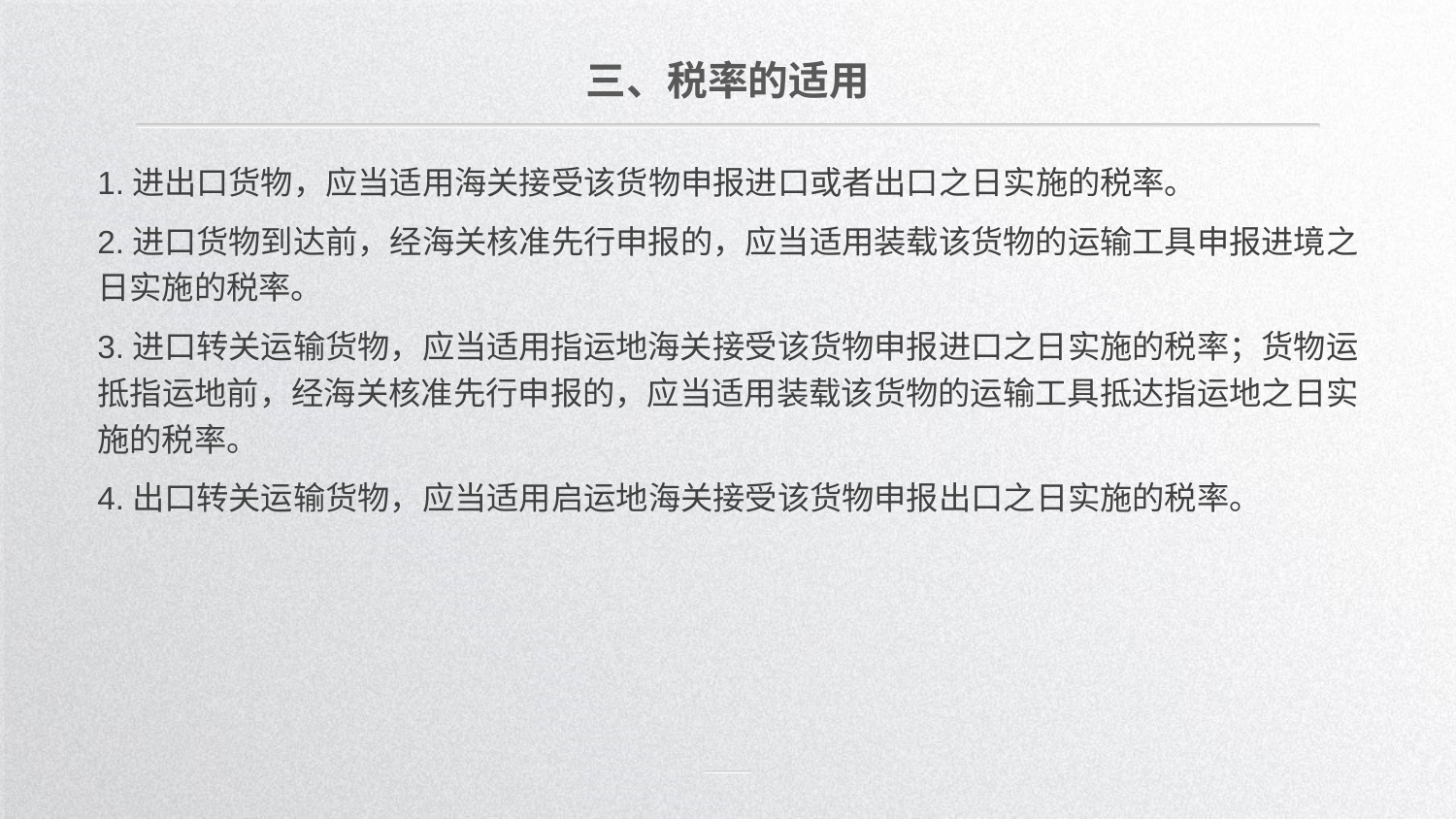

三、税率的适用
1.进出口货物，应当适用海关接受该货物申报进口或者出口之日实施的税率。
2.进口货物到达前，经海关核准先行申报的，应当适用装载该货物的运输工具申报进境之日实施的税率。
3.进口转关运输货物，应当适用指运地海关接受该货物申报进口之日实施的税率；货物运抵指运地前，经海关核准先行申报的，应当适用装载该货物的运输工具抵达指运地之日实施的税率。
4.出口转关运输货物，应当适用启运地海关接受该货物申报出口之日实施的税率。